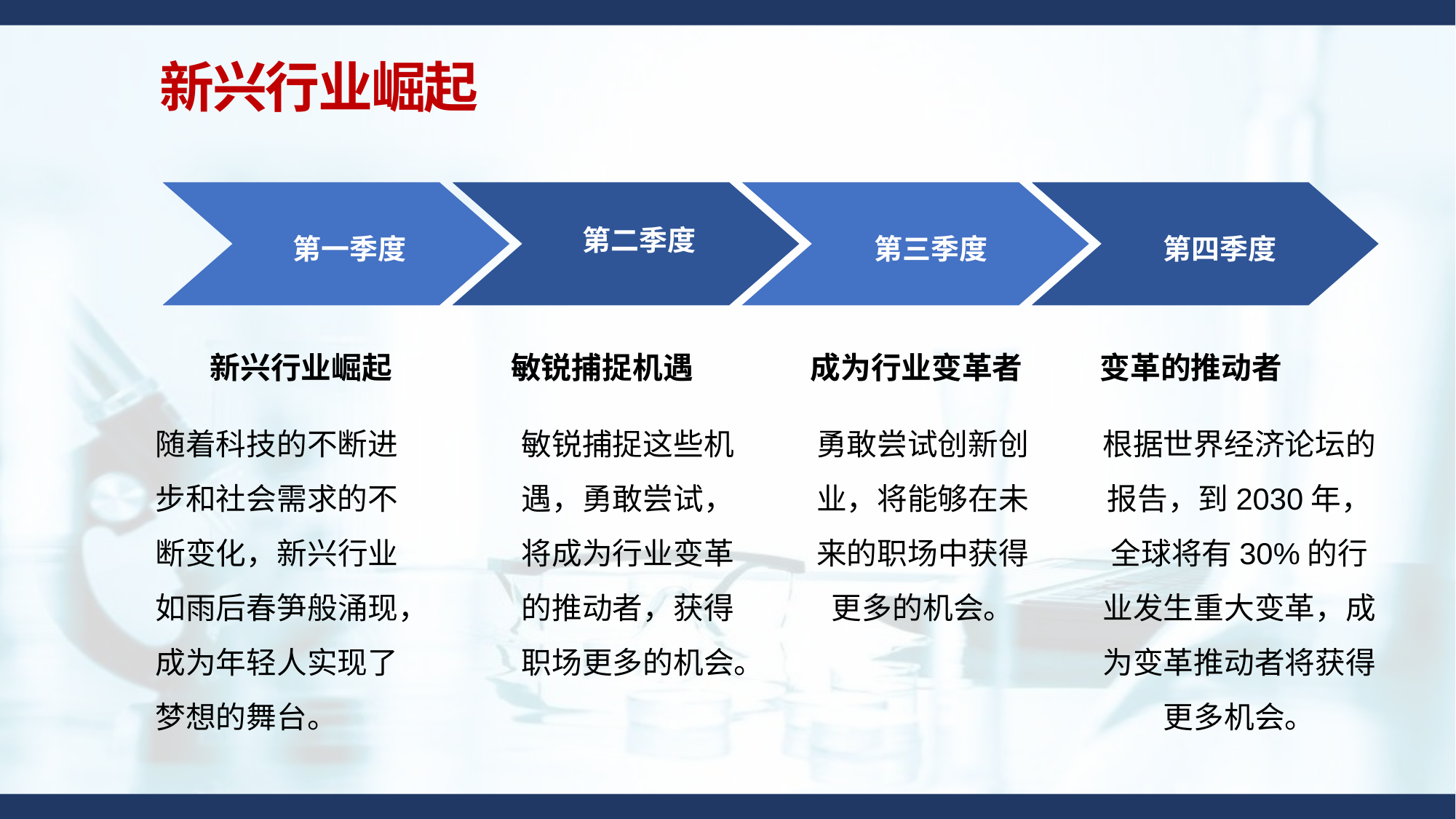

新兴行业崛起

第一季度

第二季度

第三季度

第四季度
新兴行业崛起
敏锐捕捉机遇
成为行业变革者
变革的推动者
敏锐捕捉这些机遇，勇敢尝试，将成为行业变革的推动者，获得职场更多的机会。
勇敢尝试创新创业，将能够在未来的职场中获得更多的机会。
随着科技的不断进步和社会需求的不断变化，新兴行业如雨后春笋般涌现，成为年轻人实现了梦想的舞台。
根据世界经济论坛的报告，到2030年，全球将有30%的行业发生重大变革，成为变革推动者将获得更多机会。